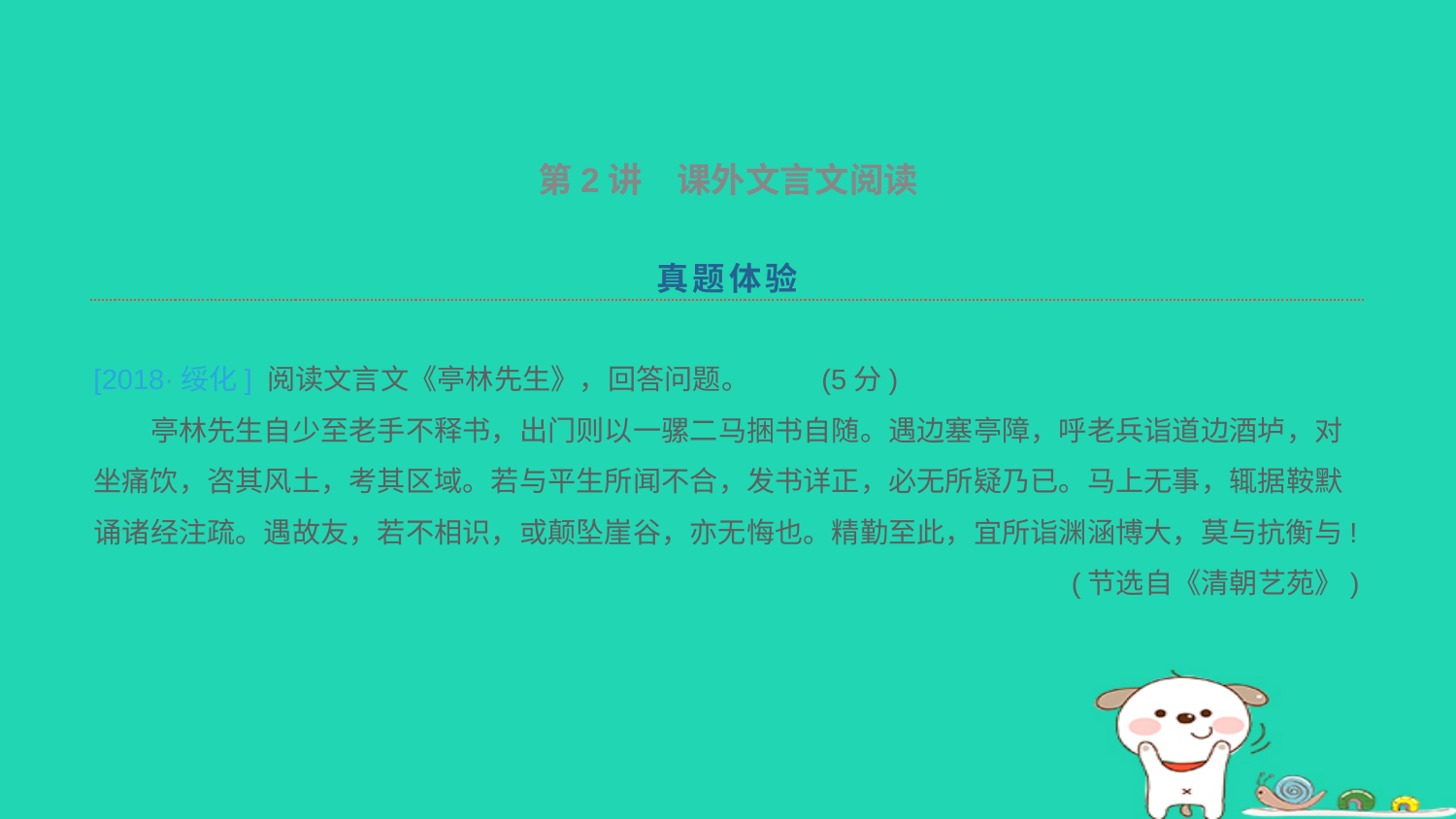

第2讲　课外文言文阅读
真题体验
[2018·绥化] 阅读文言文《亭林先生》，回答问题。	(5分)
　　亭林先生自少至老手不释书，出门则以一骡二马捆书自随。遇边塞亭障，呼老兵诣道边酒垆，对坐痛饮，咨其风土，考其区域。若与平生所闻不合，发书详正，必无所疑乃已。马上无事，辄据鞍默诵诸经注疏。遇故友，若不相识，或颠坠崖谷，亦无悔也。精勤至此，宜所诣渊涵博大，莫与抗衡与!
(节选自《清朝艺苑》)